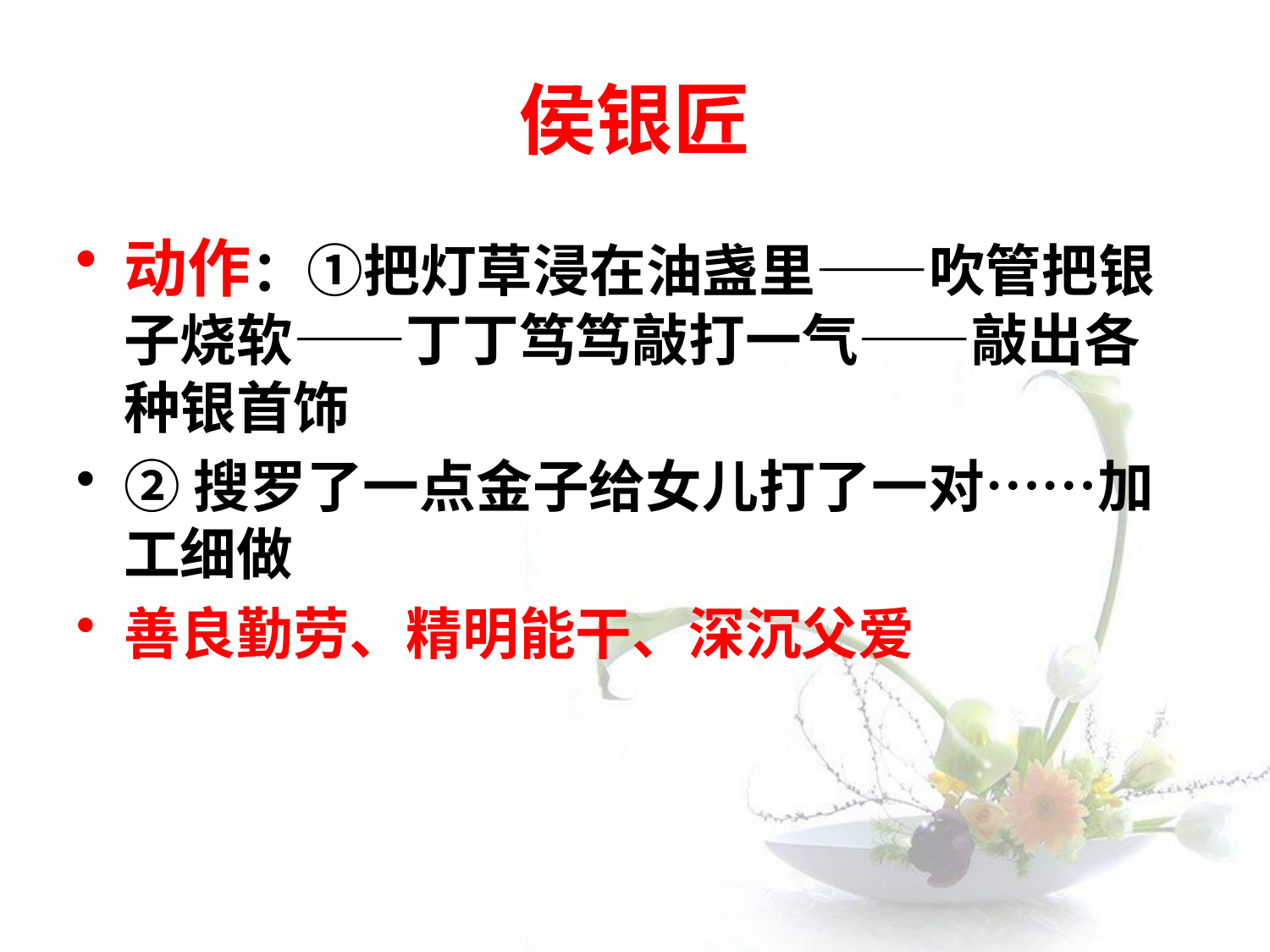

# 侯银匠
动作：①把灯草浸在油盏里——吹管把银子烧软——丁丁笃笃敲打一气——敲出各种银首饰
②搜罗了一点金子给女儿打了一对……加工细做
善良勤劳、精明能干、深沉父爱